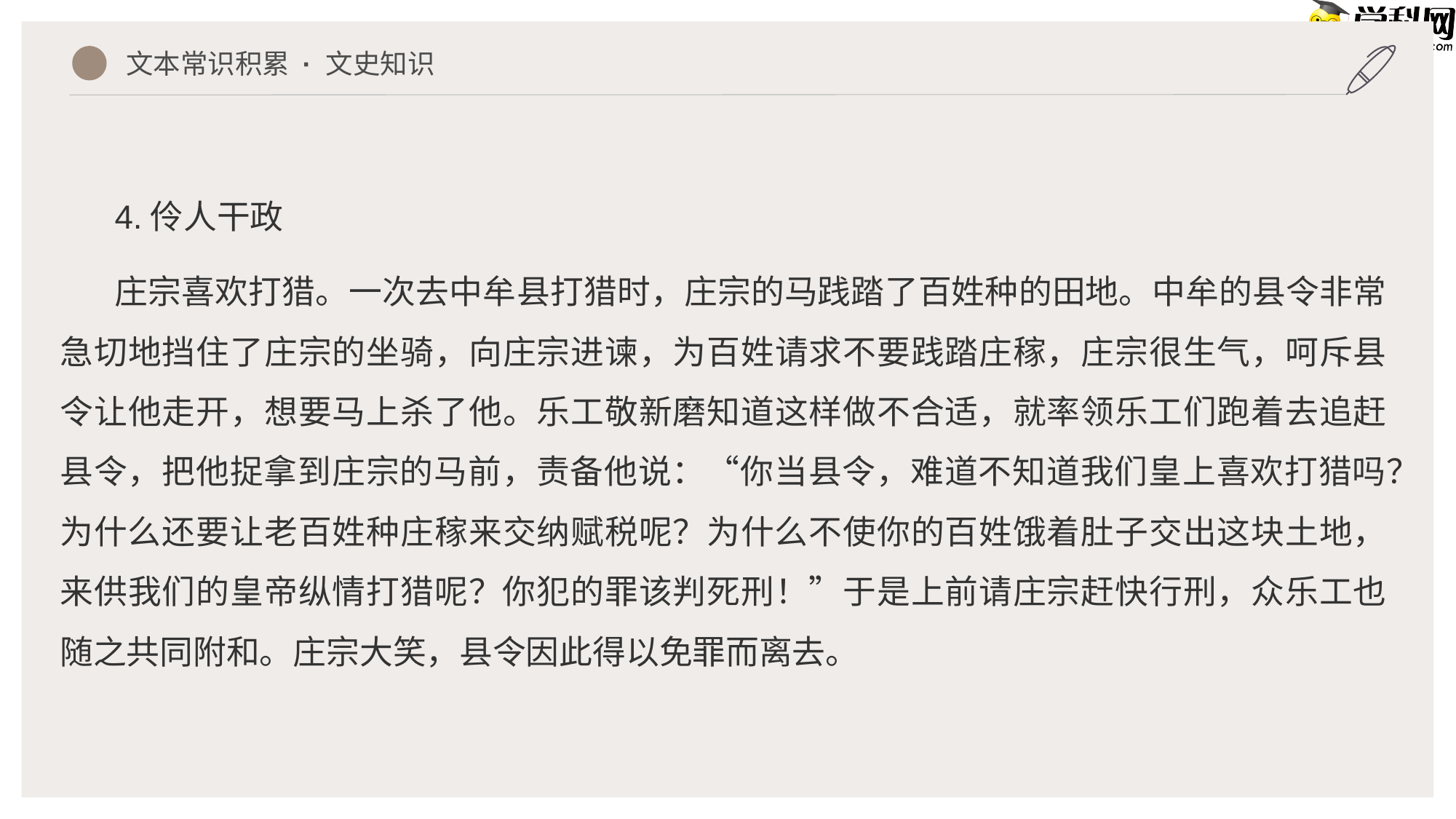

文本常识积累 · 文史知识

4.伶人干政
庄宗喜欢打猎。一次去中牟县打猎时，庄宗的马践踏了百姓种的田地。中牟的县令非常急切地挡住了庄宗的坐骑，向庄宗进谏，为百姓请求不要践踏庄稼，庄宗很生气，呵斥县令让他走开，想要马上杀了他。乐工敬新磨知道这样做不合适，就率领乐工们跑着去追赶县令，把他捉拿到庄宗的马前，责备他说：“你当县令，难道不知道我们皇上喜欢打猎吗？为什么还要让老百姓种庄稼来交纳赋税呢？为什么不使你的百姓饿着肚子交出这块土地，来供我们的皇帝纵情打猎呢？你犯的罪该判死刑！”于是上前请庄宗赶快行刑，众乐工也随之共同附和。庄宗大笑，县令因此得以免罪而离去。